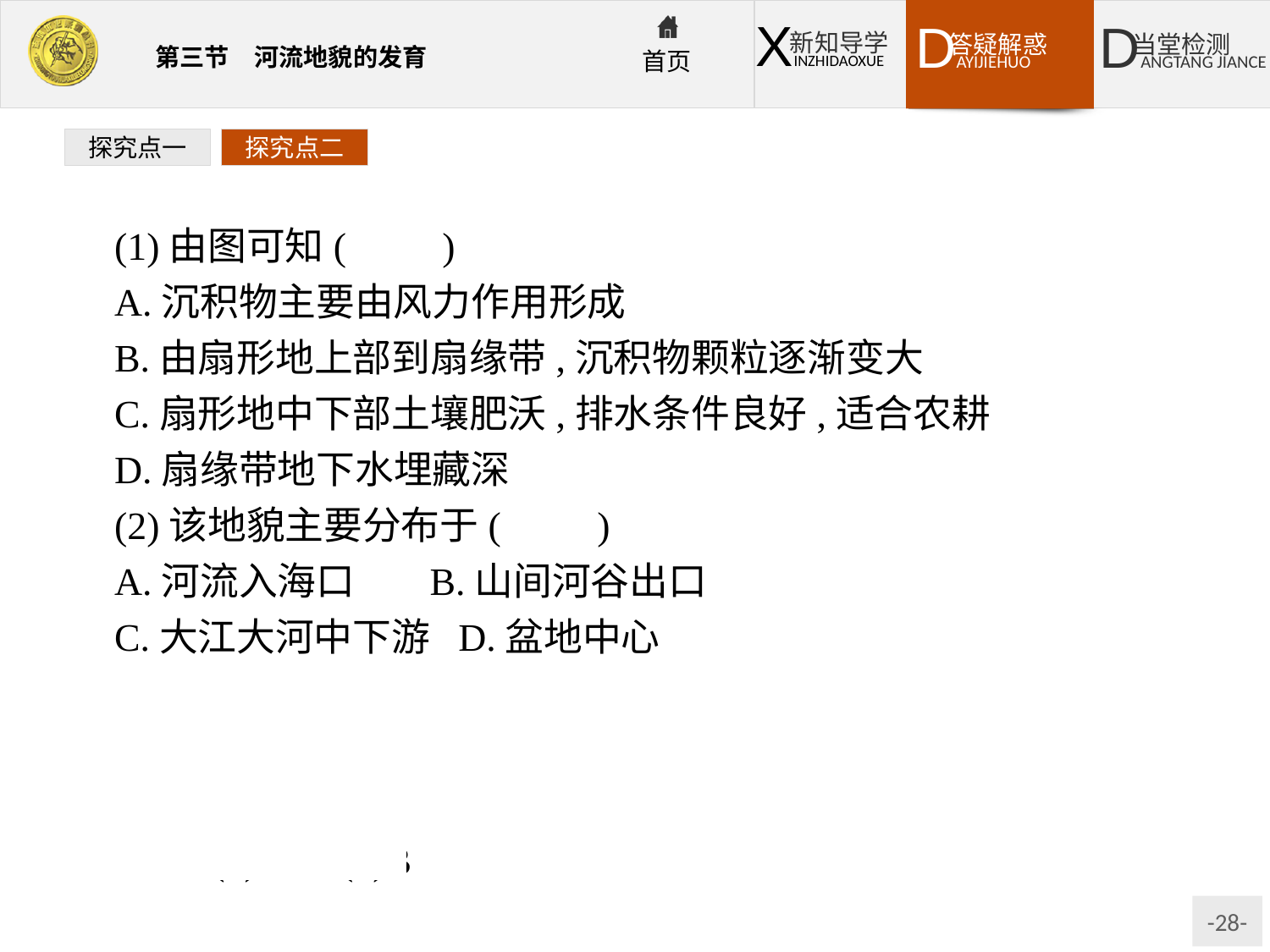

探究点一
探究点二
(1)由图可知(　　)
A.沉积物主要由风力作用形成
B.由扇形地上部到扇缘带,沉积物颗粒逐渐变大
C.扇形地中下部土壤肥沃,排水条件良好,适合农耕
D.扇缘带地下水埋藏深
(2)该地貌主要分布于(　　)
A.河流入海口	B.山间河谷出口
C.大江大河中下游	D.盆地中心
解析:第(1)题,图中显示扇形地中下部为绿洲分布区,说明其土壤肥沃,排水条件良好,适合农耕。第(2)题,冲积扇是河流携带泥沙流出山口后沉积形成的。
答案:(1)C　(2)B